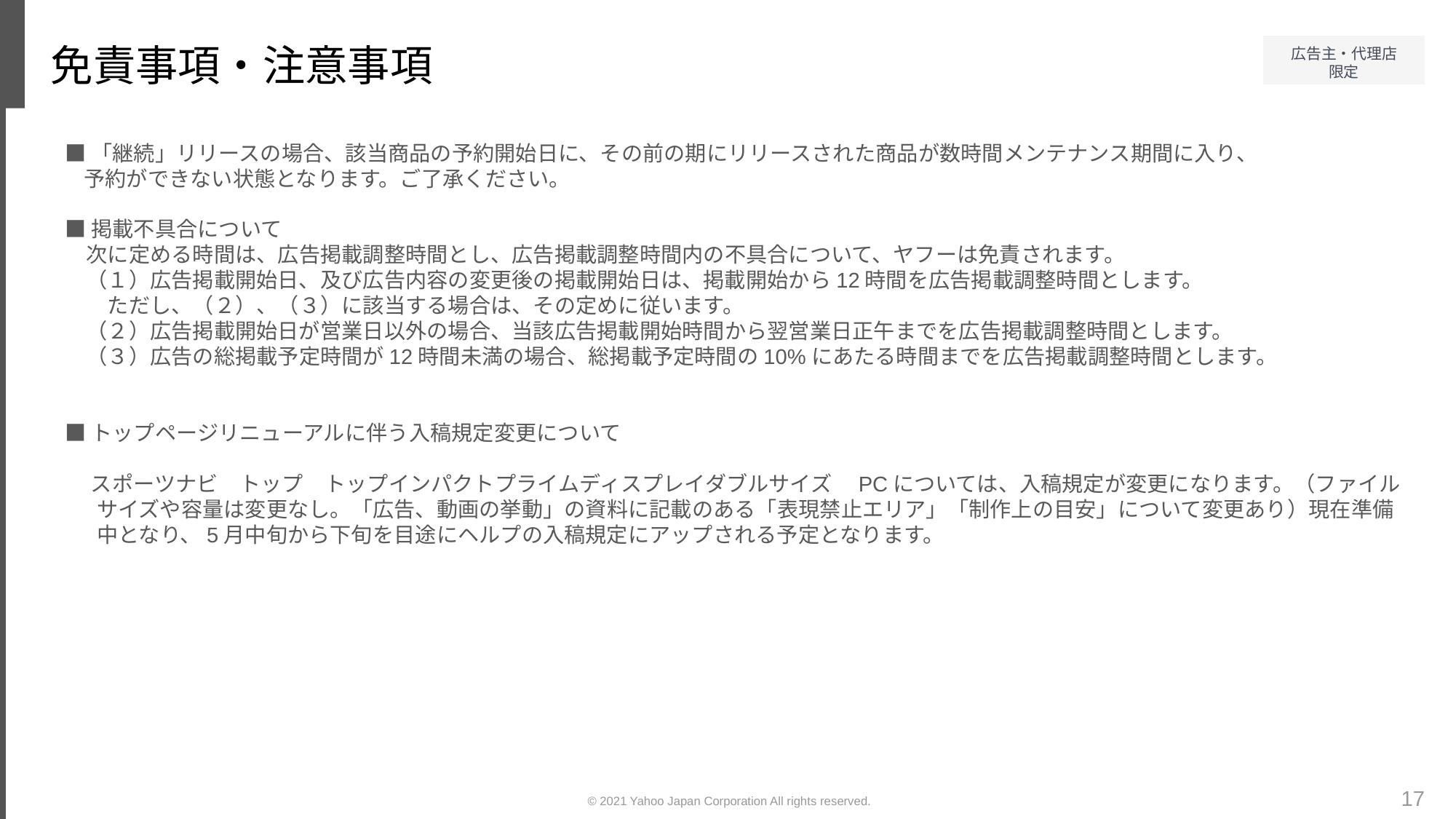

免責事項・注意事項
■「継続」リリースの場合、該当商品の予約開始日に、その前の期にリリースされた商品が数時間メンテナンス期間に入り、
    予約ができない状態となります。ご了承ください。

■掲載不具合について
　次に定める時間は、広告掲載調整時間とし、広告掲載調整時間内の不具合について、ヤフーは免責されます。
　（１）広告掲載開始日、及び広告内容の変更後の掲載開始日は、掲載開始から12時間を広告掲載調整時間とします。
　　ただし、（２）、（３）に該当する場合は、その定めに従います。
　（２）広告掲載開始日が営業日以外の場合、当該広告掲載開始時間から翌営業日正午までを広告掲載調整時間とします。
　（３）広告の総掲載予定時間が12時間未満の場合、総掲載予定時間の10%にあたる時間までを広告掲載調整時間とします。

■トップページリニューアルに伴う入稿規定変更について

　 スポーツナビ　トップ　トップインパクトプライムディスプレイダブルサイズ　PCについては、入稿規定が変更になります。（ファイルサイズや容量は変更なし。「広告、動画の挙動」の資料に記載のある「表現禁止エリア」「制作上の目安」について変更あり）現在準備中となり、5月中旬から下旬を目途にヘルプの入稿規定にアップされる予定となります。

17